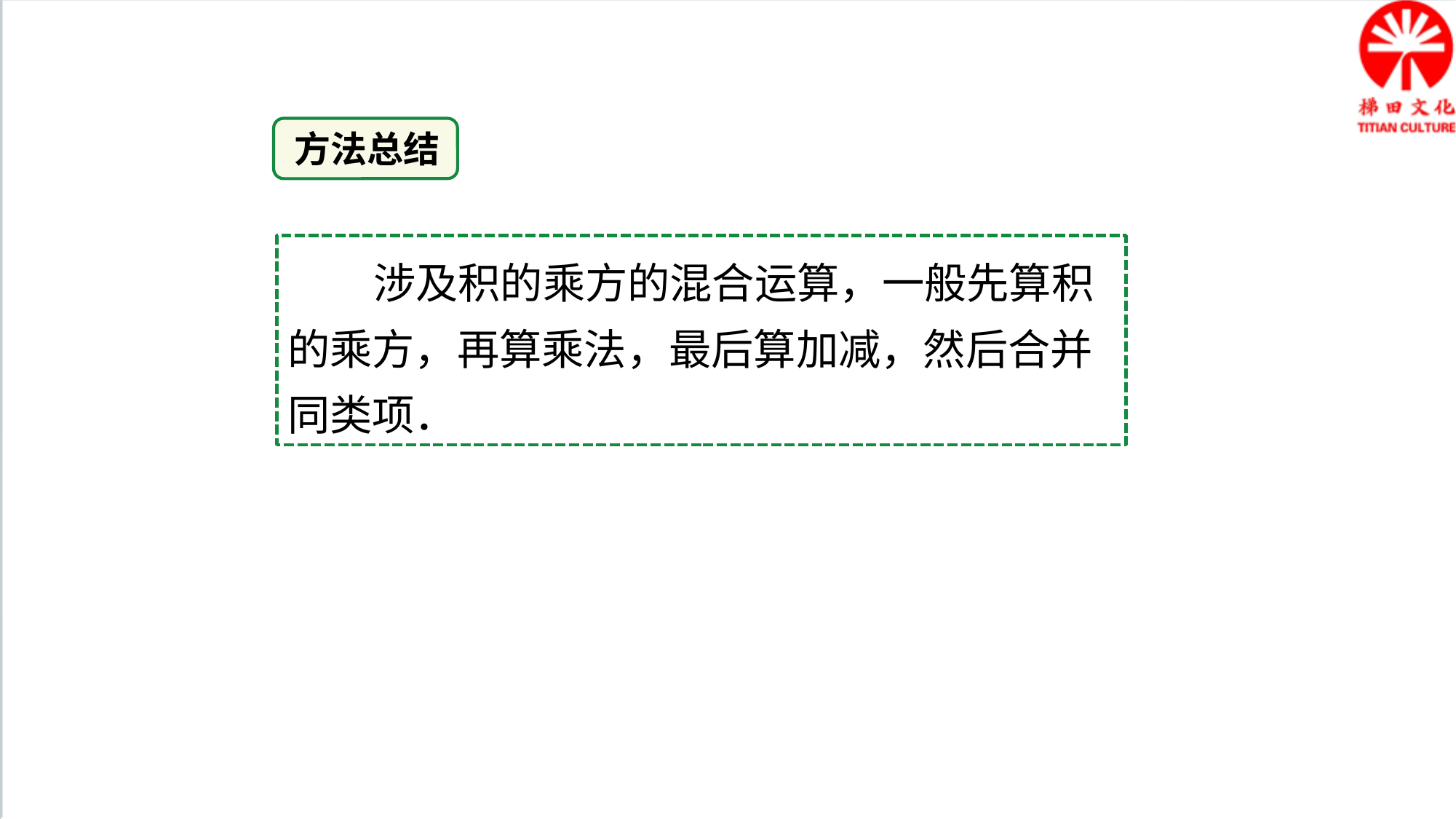

方法总结
        涉及积的乘方的混合运算，一般先算积的乘方，再算乘法，最后算加减，然后合并同类项．